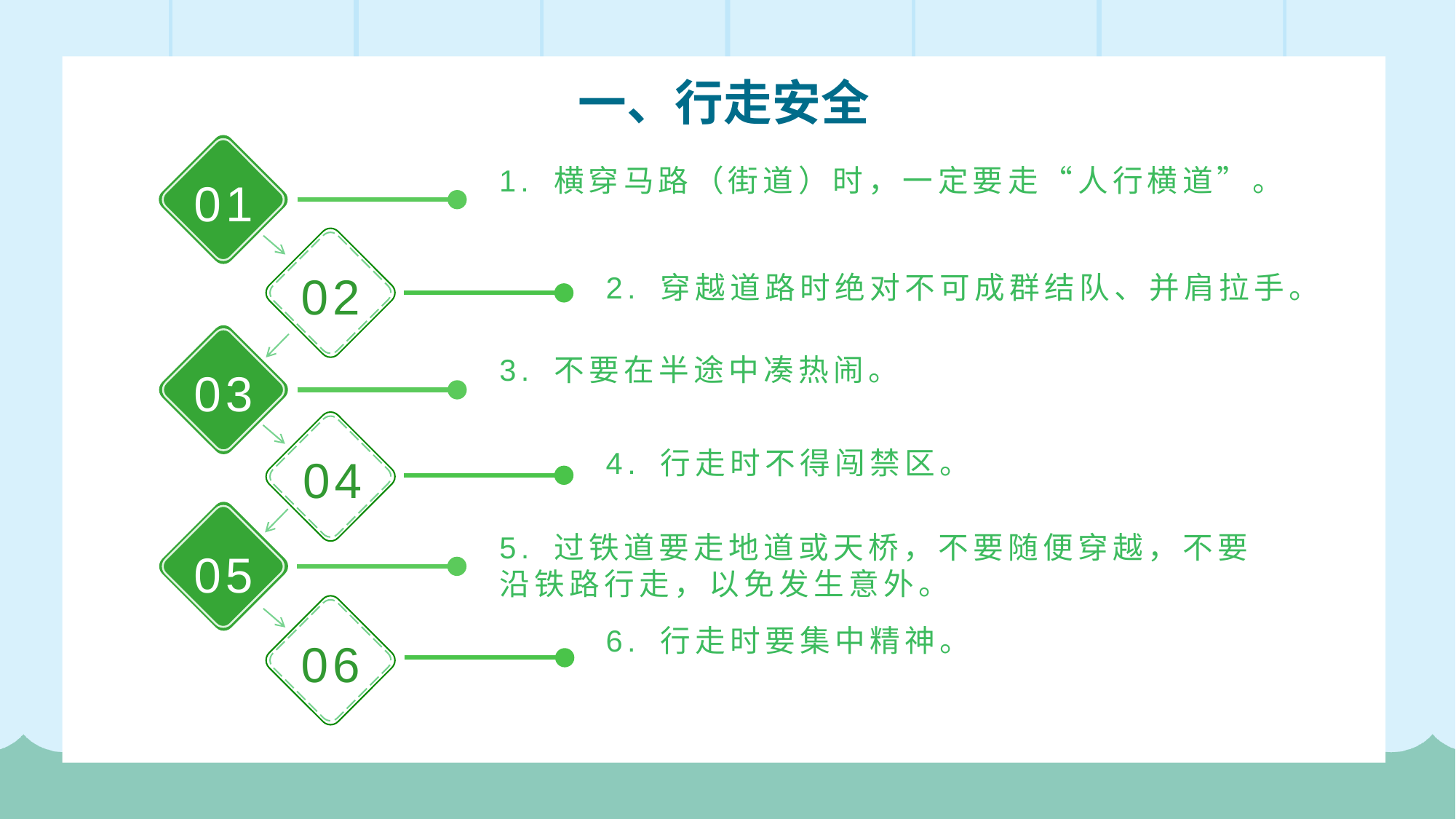

一、行走安全

1. 横穿马路（街道）时，一定要走“人行横道”。
01

02
2. 穿越道路时绝对不可成群结队、并肩拉手。

3. 不要在半途中凑热闹。
03

4. 行走时不得闯禁区。
04

5. 过铁道要走地道或天桥，不要随便穿越，不要沿铁路行走，以免发生意外。
05

6. 行走时要集中精神。
06